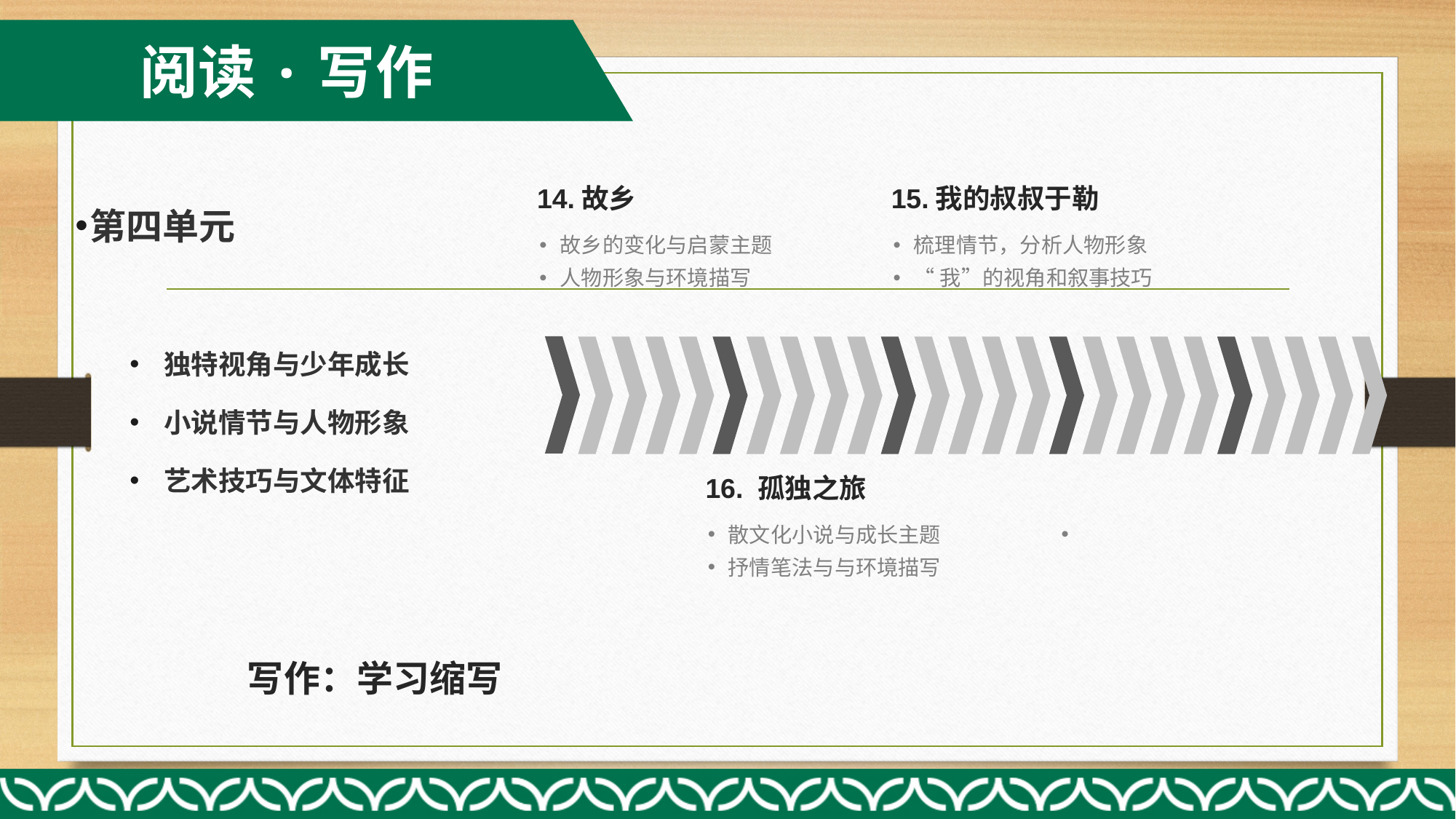

阅读·写作

14.故乡
15.我的叔叔于勒
故乡的变化与启蒙主题
人物形象与环境描写
梳理情节，分析人物形象
“我”的视角和叙事技巧

16. 孤独之旅

散文化小说与成长主题
抒情笔法与与环境描写

第四单元

独特视角与少年成长
小说情节与人物形象
艺术技巧与文体特征
写作：学习缩写